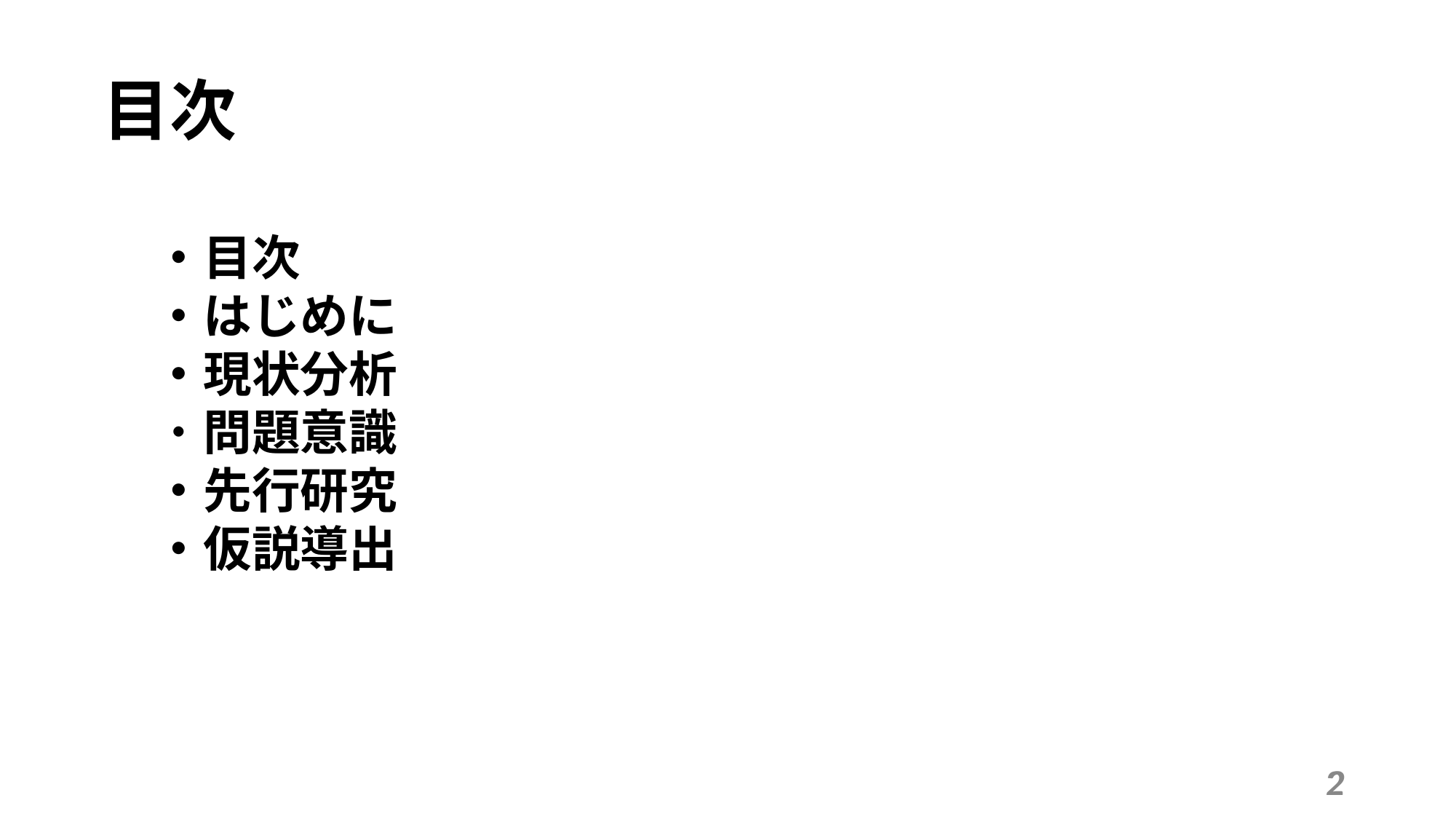

目次
・目次
・はじめに
・現状分析
・問題意識
・先行研究
・仮説導出

2
2